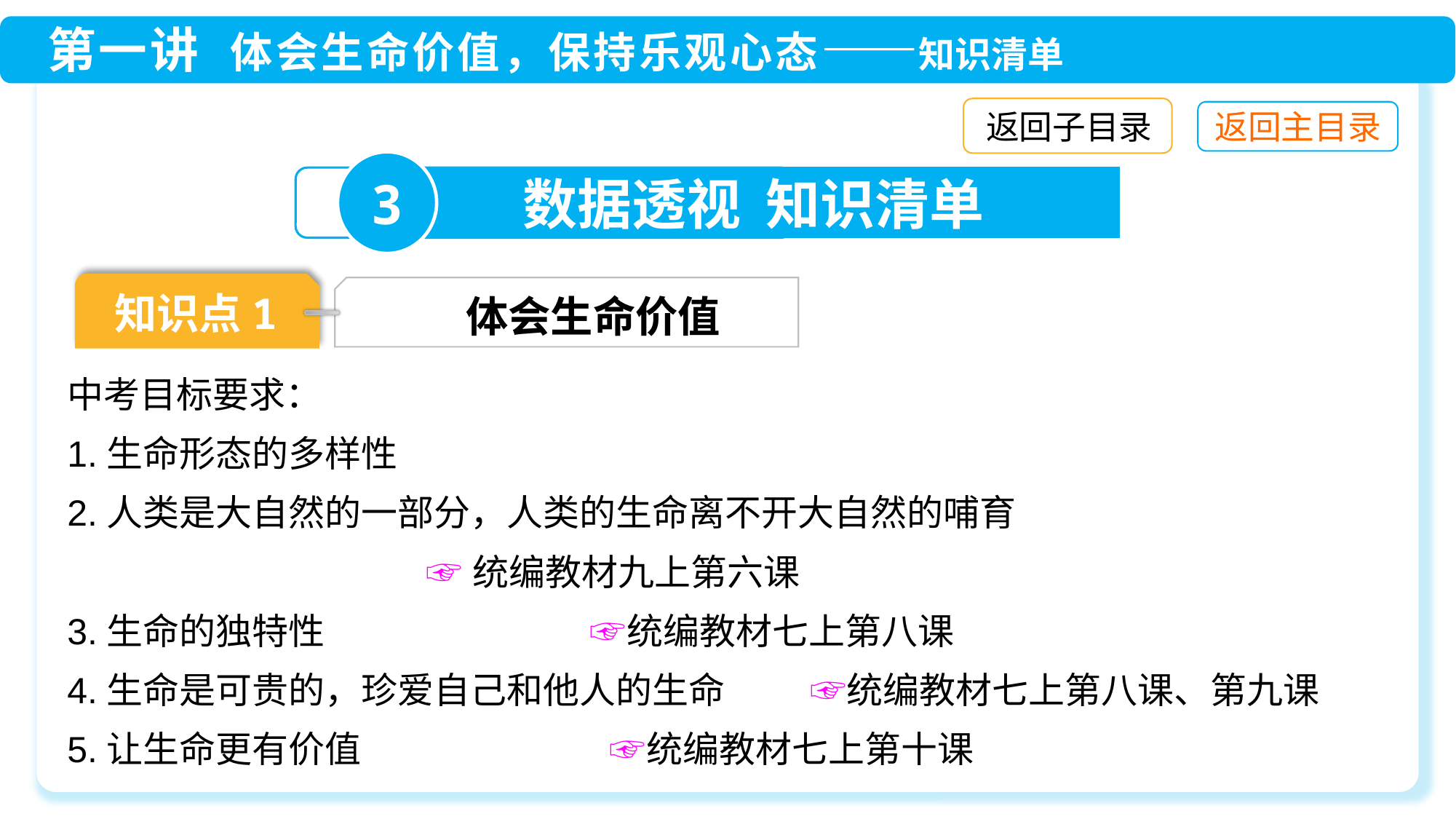

返回子目录
3

数据透视  知识清单
知识点1
体会生命价值

中考目标要求：
1.生命形态的多样性
2.人类是大自然的一部分，人类的生命离不开大自然的哺育
                                            ☞统编教材九上第六课
3.生命的独特性　                            ☞统编教材七上第八课
4.生命是可贵的，珍爱自己和他人的生命　      ☞统编教材七上第八课、第九课
5.让生命更有价值　                          ☞统编教材七上第十课